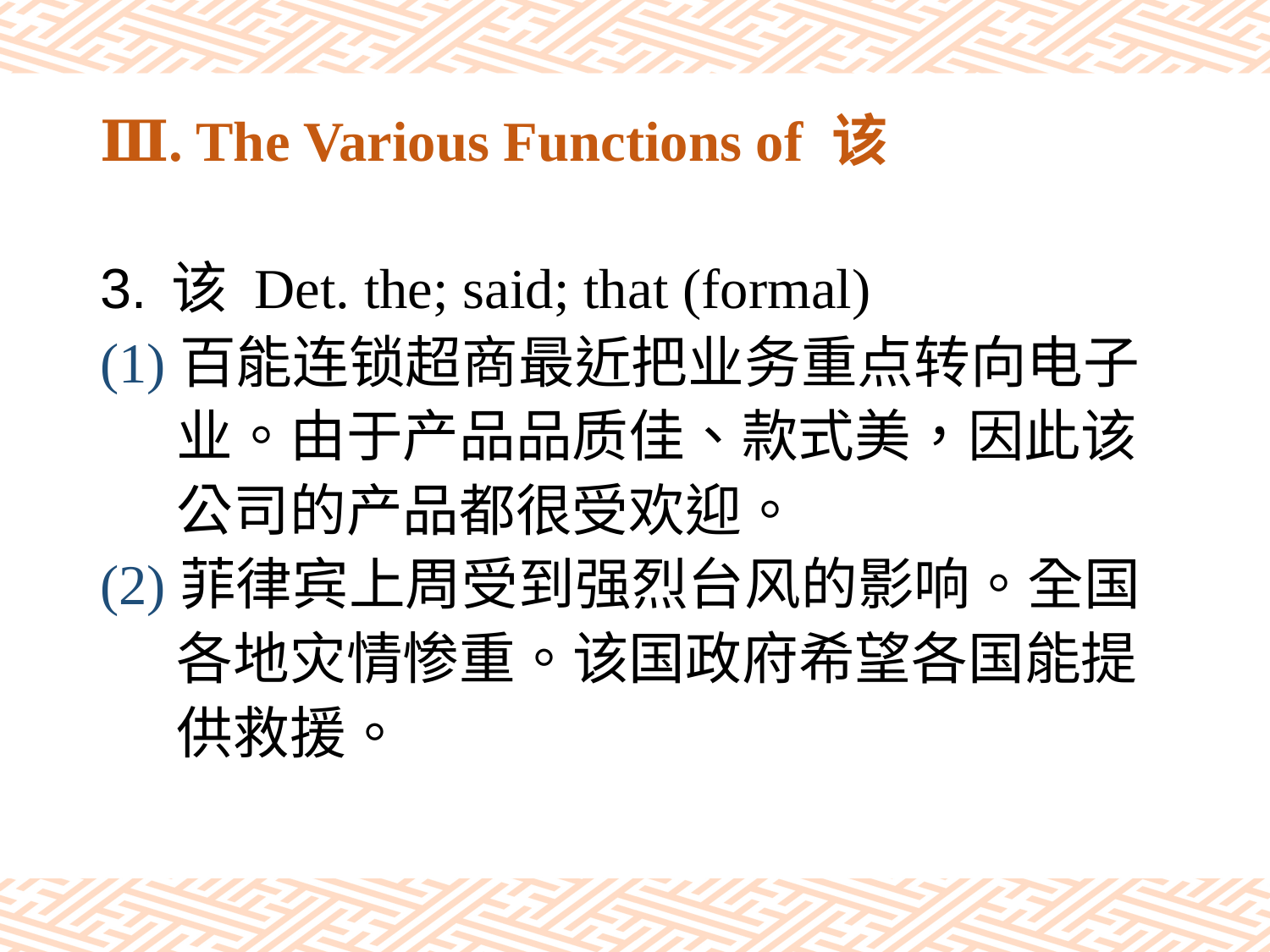

# Ⅲ. The Various Functions of 该
该 Det. the; said; that (formal)
(1)百能连锁超商最近把业务重点转向电子
     业。由于产品品质佳、款式美，因此该
     公司的产品都很受欢迎。
(2)菲律宾上周受到强烈台风的影响。全国
     各地灾情惨重。该国政府希望各国能提
     供救援。